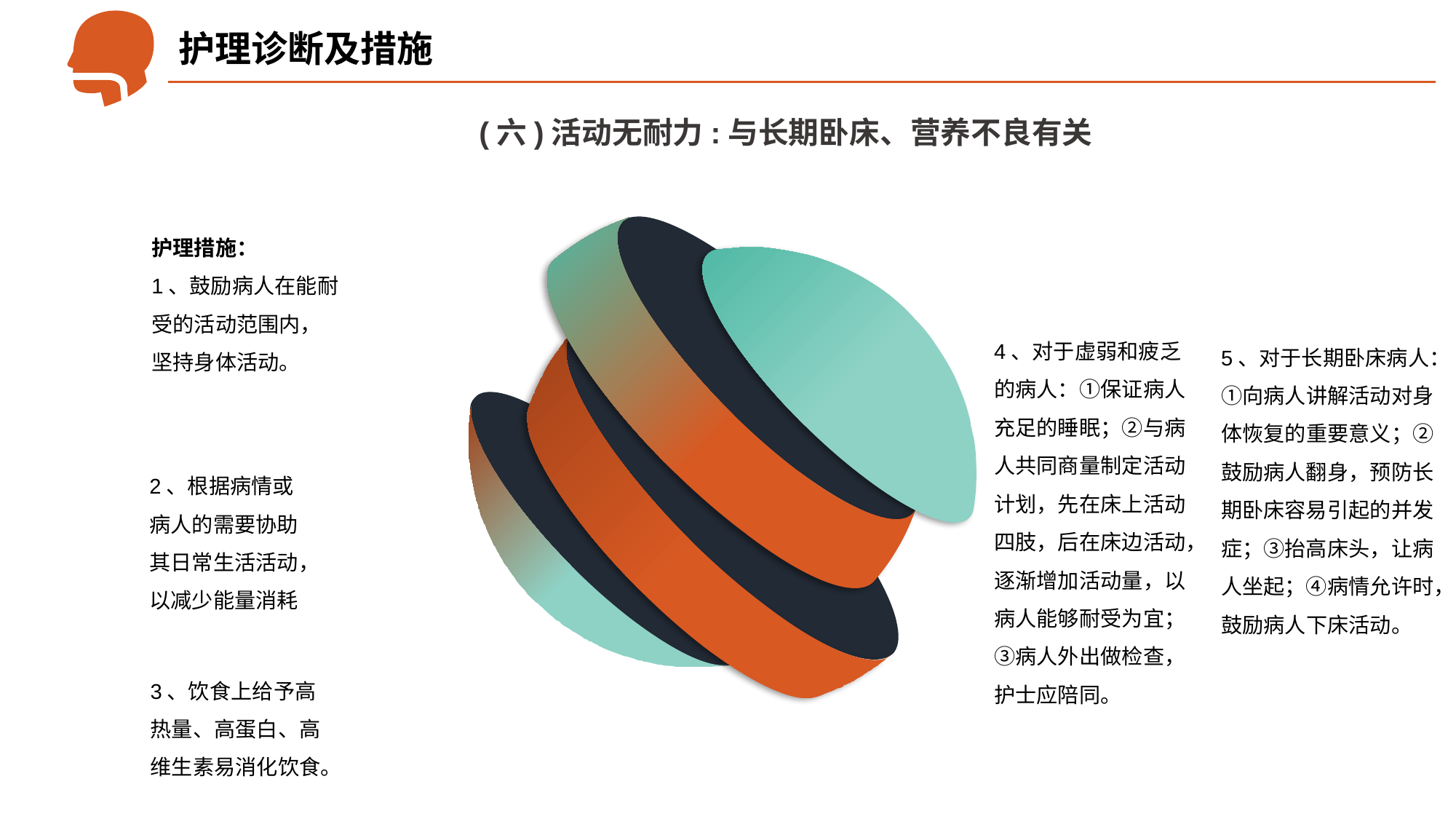

护理诊断及措施
(六)活动无耐力:与长期卧床、营养不良有关
护理措施：
1、鼓励病人在能耐受的活动范围内，坚持身体活动。

4、对于虚弱和疲乏的病人：①保证病人充足的睡眠；②与病人共同商量制定活动计划，先在床上活动四肢，后在床边活动，逐渐增加活动量，以病人能够耐受为宜；③病人外出做检查，护士应陪同。
5、对于长期卧床病人：①向病人讲解活动对身体恢复的重要意义；②鼓励病人翻身，预防长期卧床容易引起的并发症；③抬高床头，让病人坐起；④病情允许时，鼓励病人下床活动。
2、根据病情或病人的需要协助其日常生活活动，以减少能量消耗
3、饮食上给予高热量、高蛋白、高维生素易消化饮食。